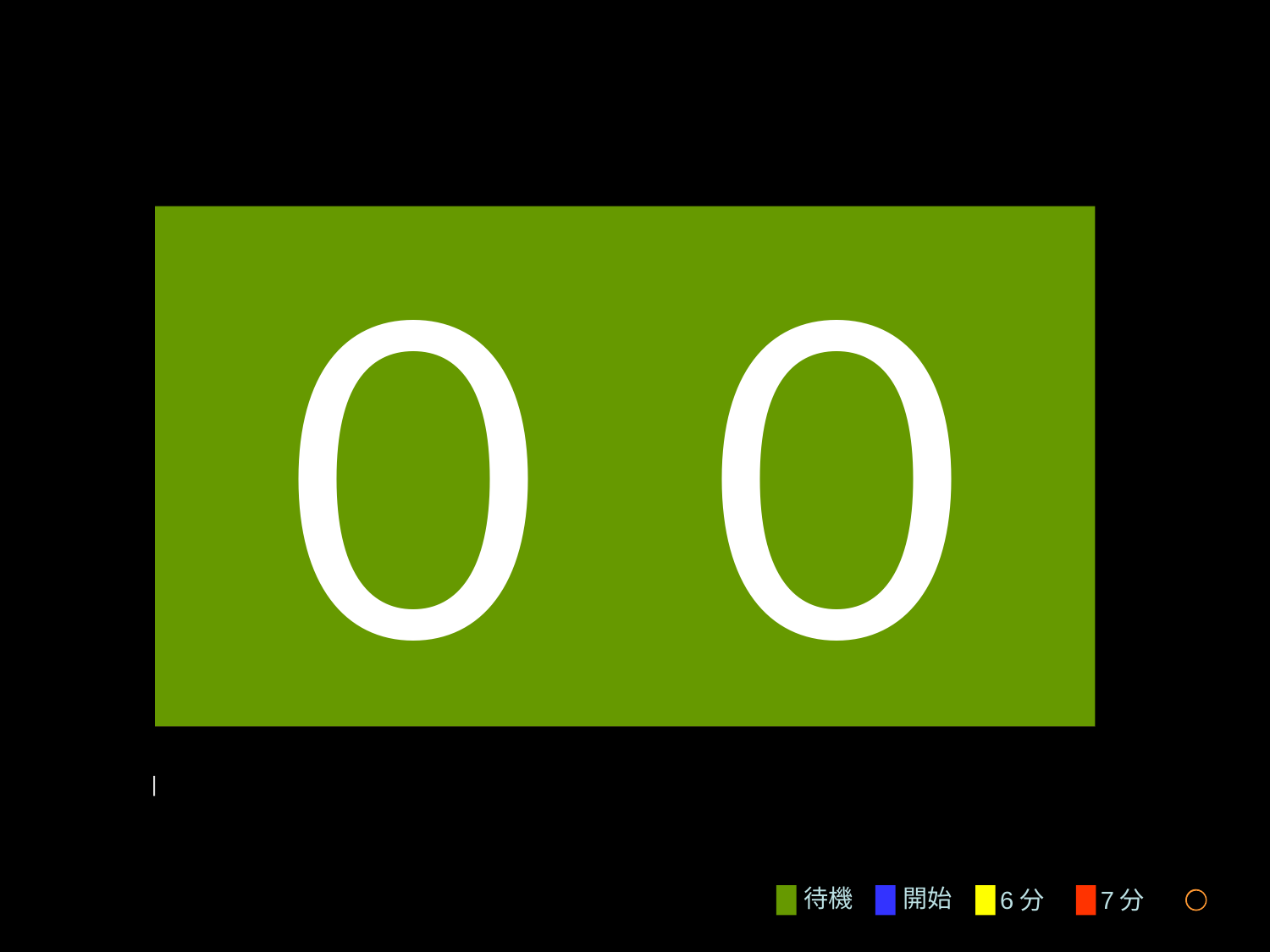

００
００
０１
０２
０３
０４
０５
０６
０７
０８
０９
１０
１１
１２
１３
１４
１５
１６
１７
１８
１９
００

待機
開始
6分
7分